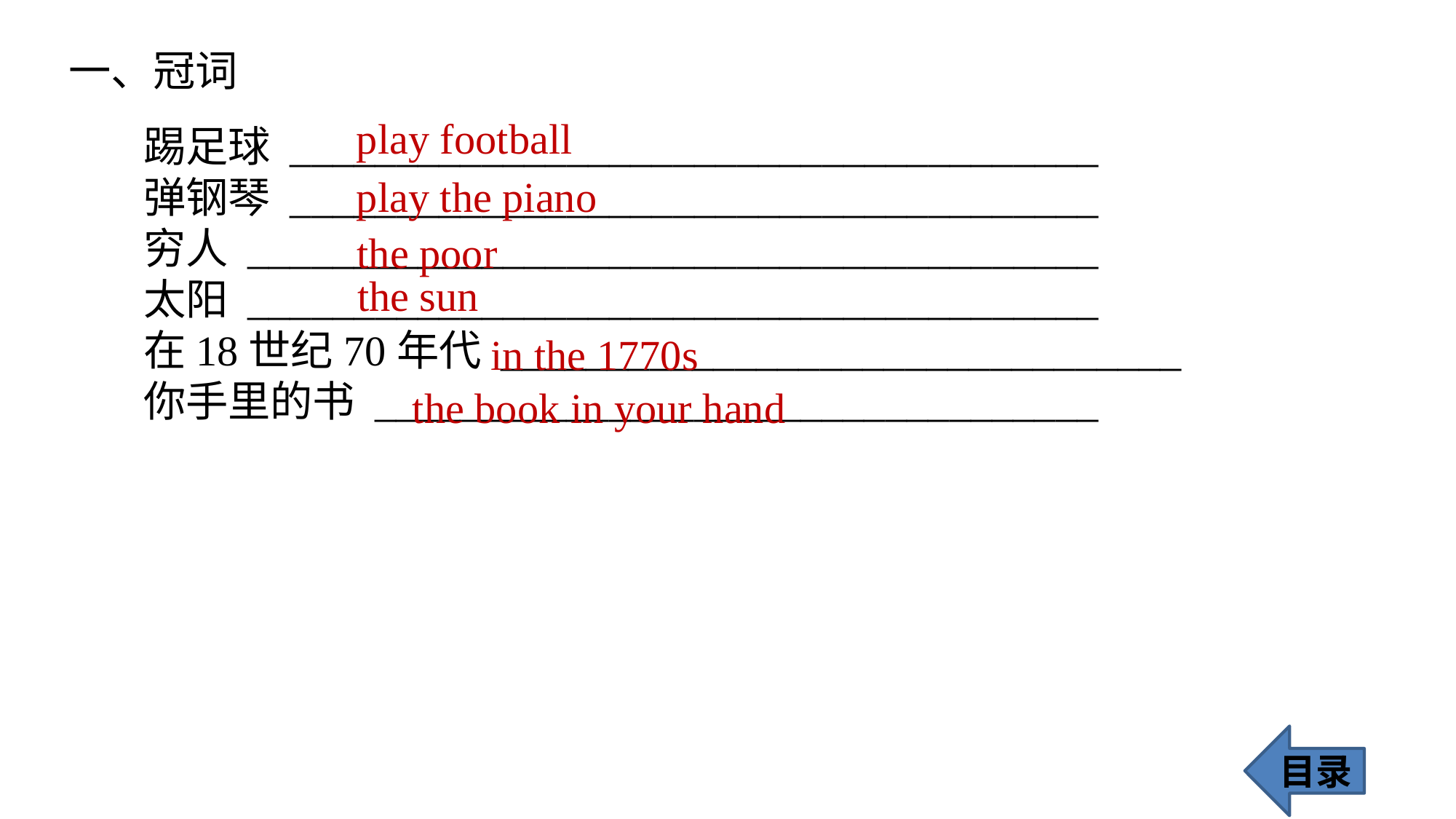

一、冠词
play football
踢足球 ______________________________________
弹钢琴 ______________________________________
穷人 ________________________________________
太阳 ________________________________________
在18世纪70年代 ________________________________
你手里的书 __________________________________
play the piano
the poor
the sun
in the 1770s
the book in your hand
目录
71